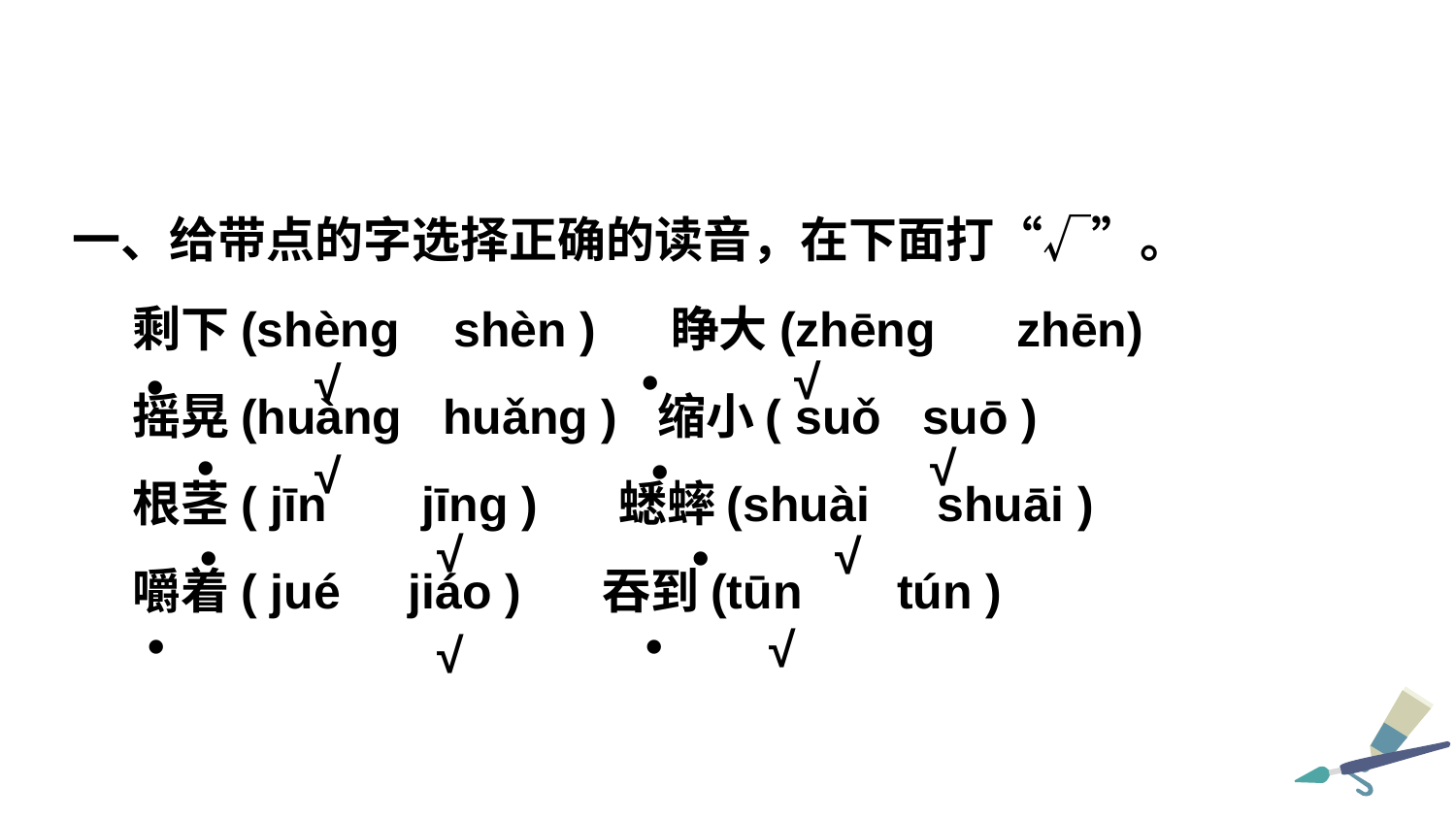

一、给带点的字选择正确的读音，在下面打“√”。
剩下(shèng    shèn ) 　睁大(zhēng      zhēn)
摇晃(huàng   huǎng )  缩小( suǒ   suō )
根茎( jīn       jīng )     蟋蟀(shuài     shuāi )
嚼着( jué     jiáo )     吞到(tūn       tún )
•
√
√
•
•
√
•
√
√
√
•
•
•
•
√
√